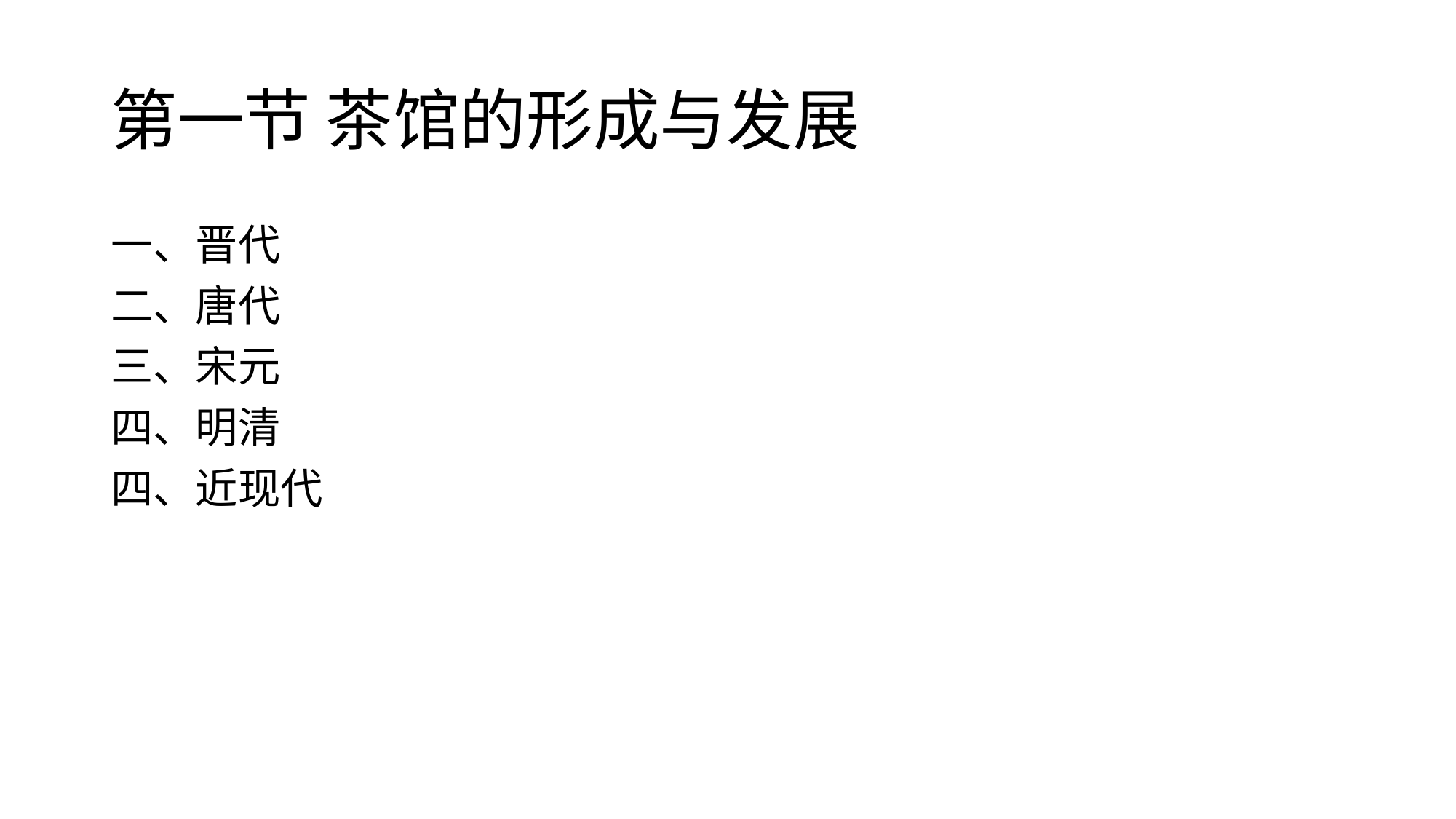

# 第一节 茶馆的形成与发展
一、晋代
二、唐代
三、宋元
四、明清
四、近现代